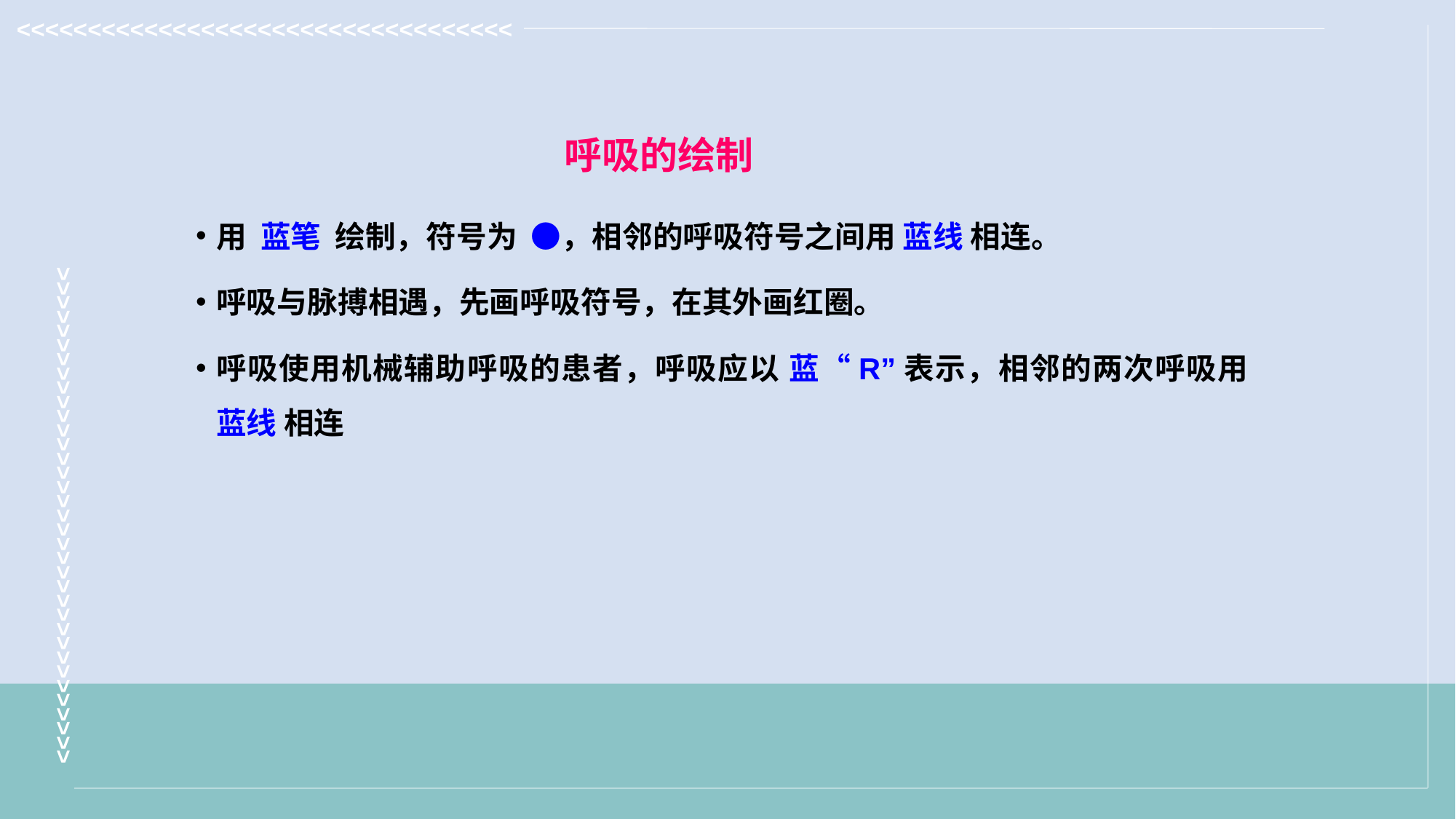

呼吸的绘制

用  蓝笔  绘制，符号为  ●，相邻的呼吸符号之间用 蓝线 相连。
呼吸与脉搏相遇，先画呼吸符号，在其外画红圈。
呼吸使用机械辅助呼吸的患者，呼吸应以 蓝“R”表示，相邻的两次呼吸用 蓝线 相连